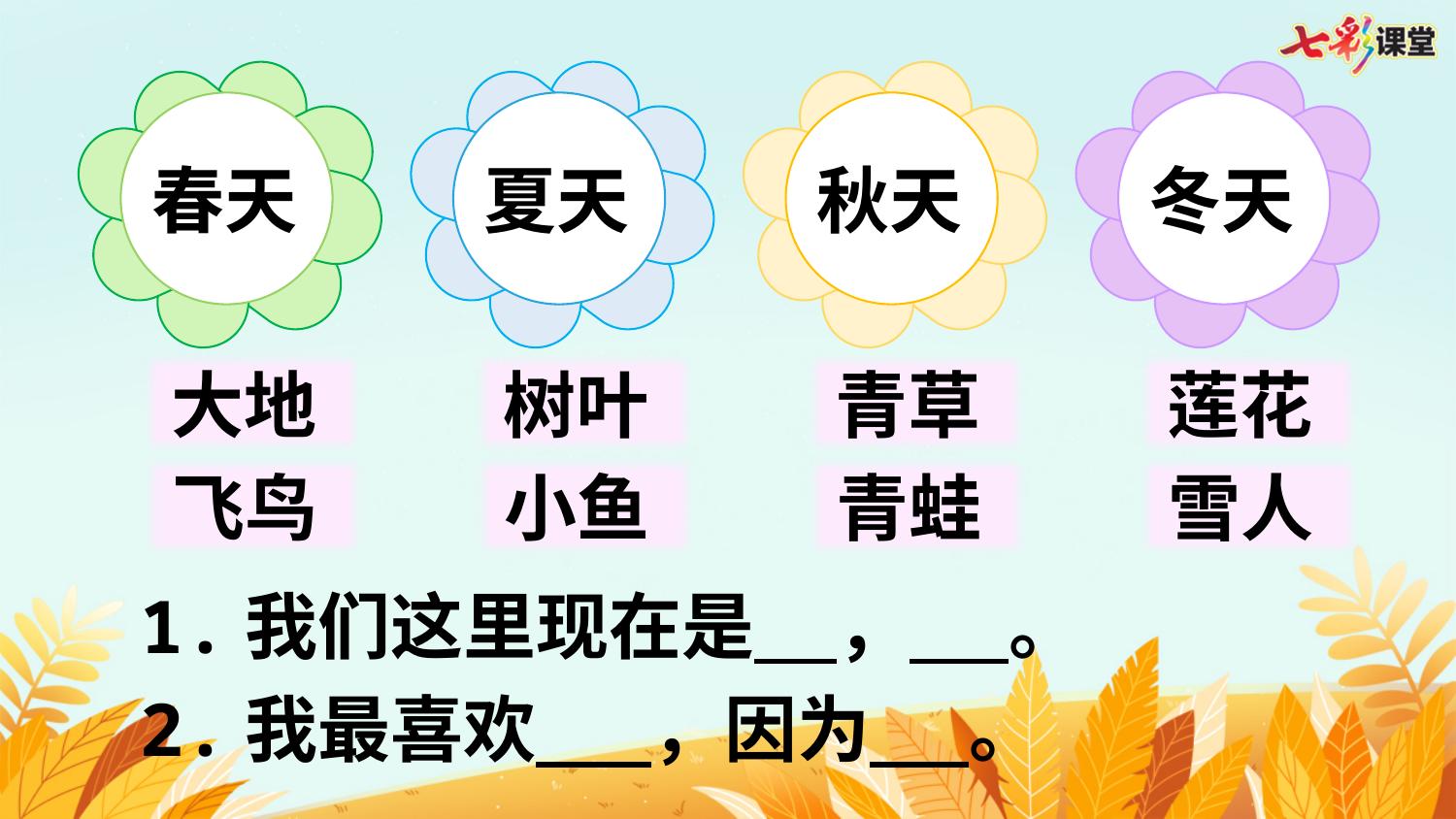

春天

夏天

秋天

冬天
大地
树叶
青草
莲花
飞鸟
小鱼
青蛙
雪人
1.我们这里现在是     ，      。
2.我最喜欢       ，因为      。